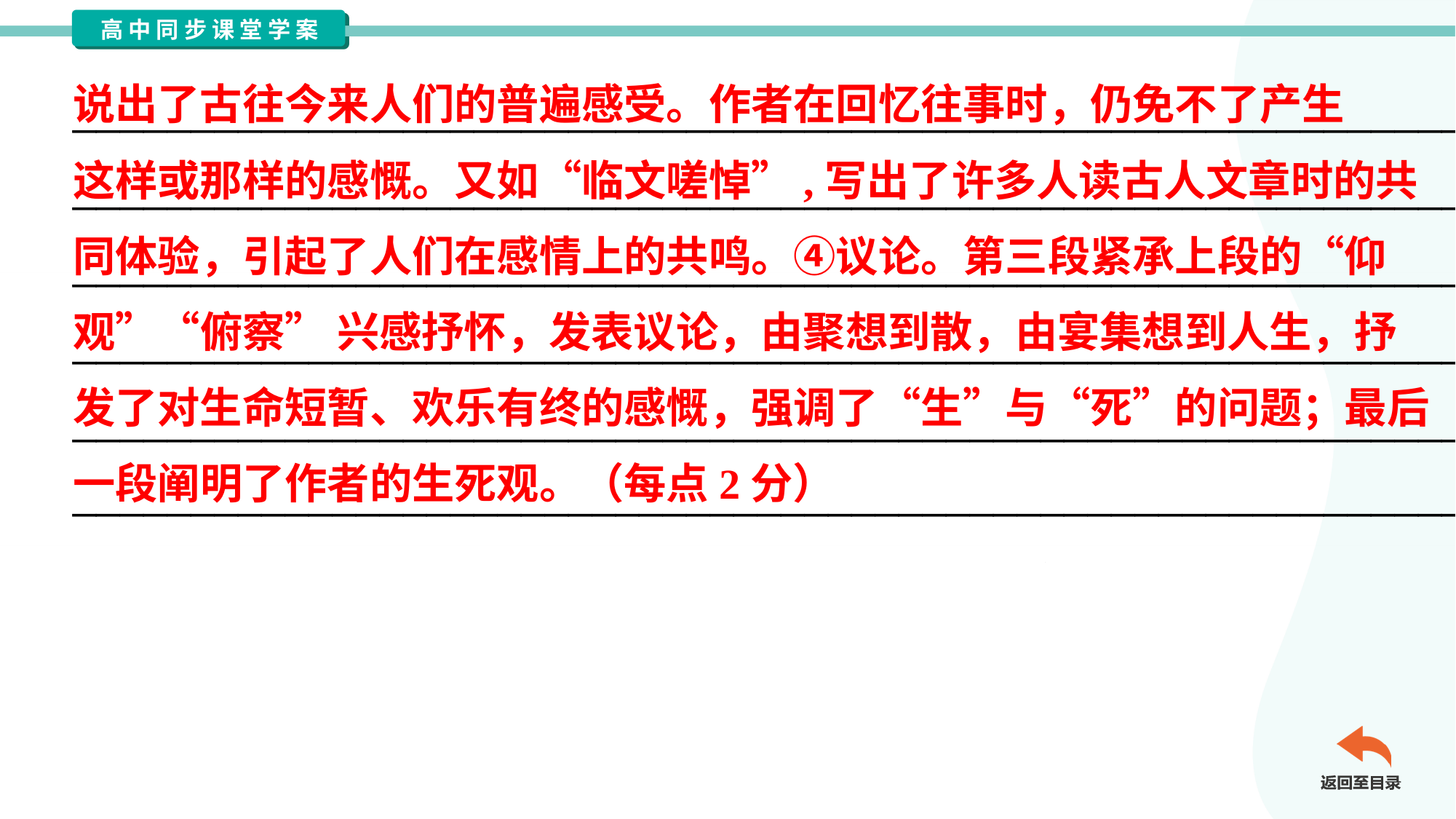

说出了古往今来人们的普遍感受。作者在回忆往事时，仍免不了产生
这样或那样的感慨。又如“临文嗟悼”,写出了许多人读古人文章时的共
同体验，引起了人们在感情上的共鸣。④议论。第三段紧承上段的“仰
观”“俯察” 兴感抒怀，发表议论，由聚想到散，由宴集想到人生，抒
发了对生命短暂、欢乐有终的感慨，强调了“生”与“死”的问题；最后
一段阐明了作者的生死观。（每点2分）
_____________________________________________________________
_____________________________________________________________
_____________________________________________________________
_____________________________________________________________
_____________________________________________________________
_____________________________________________________________